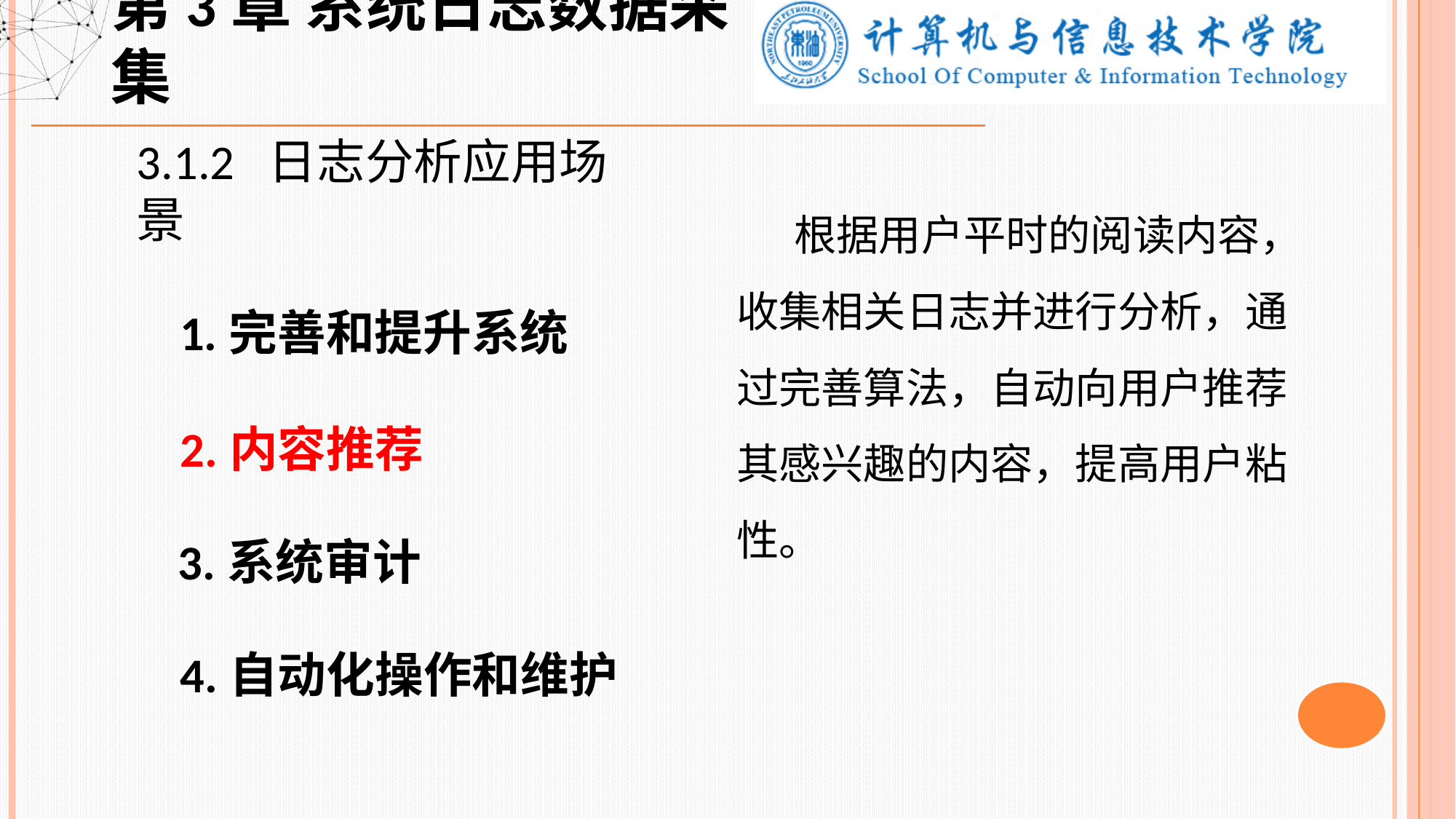

第3章 系统日志数据采集
3.1.2  日志分析应用场景

    1.完善和提升系统

    2.内容推荐

    3.系统审计

    4.自动化操作和维护
     根据用户平时的阅读内容，收集相关日志并进行分析，通过完善算法，自动向用户推荐其感兴趣的内容，提高用户粘性。